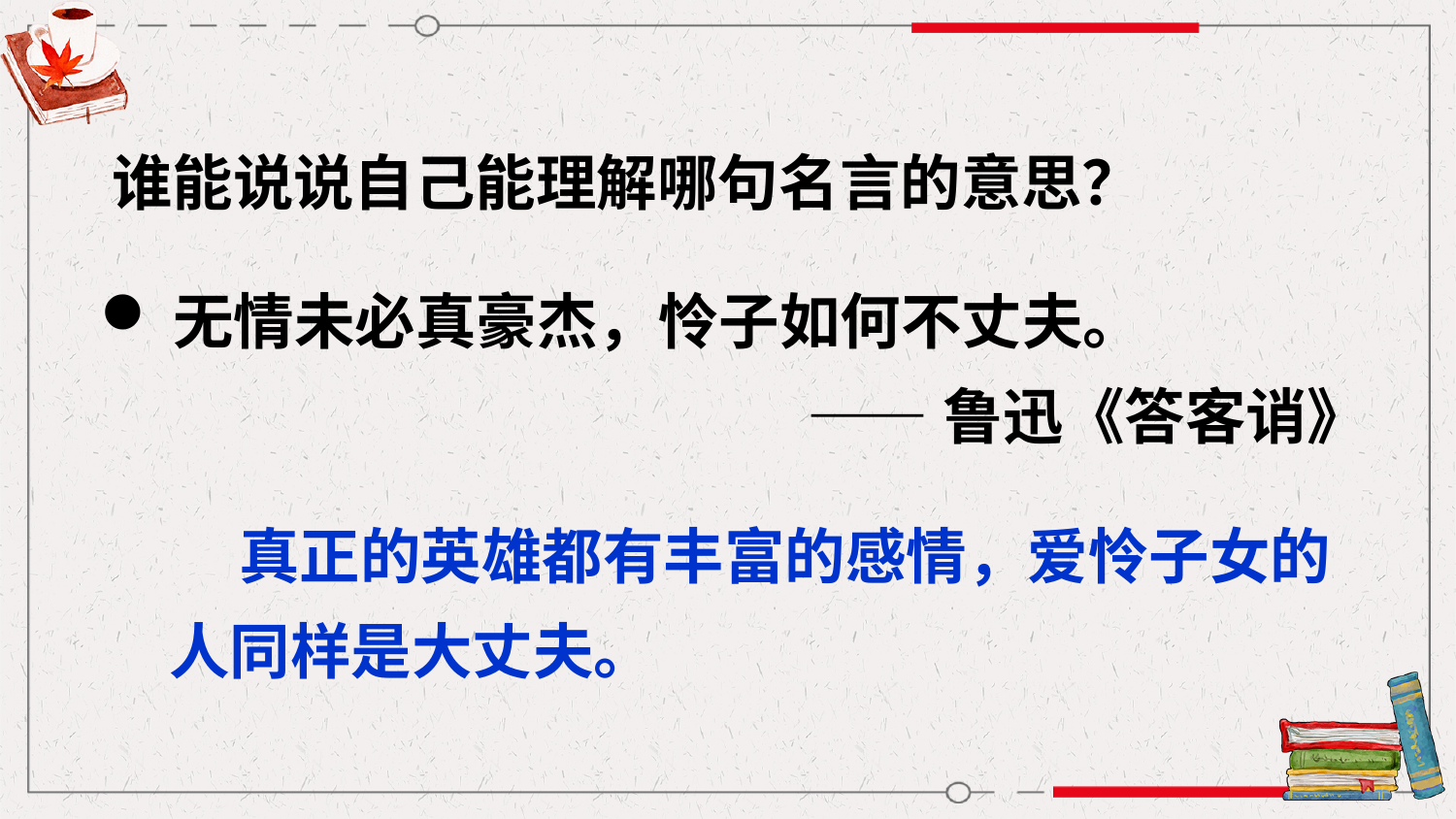

谁能说说自己能理解哪句名言的意思？
无情未必真豪杰，怜子如何不丈夫。
                    ——鲁迅《答客诮》
    真正的英雄都有丰富的感情，爱怜子女的人同样是大丈夫。